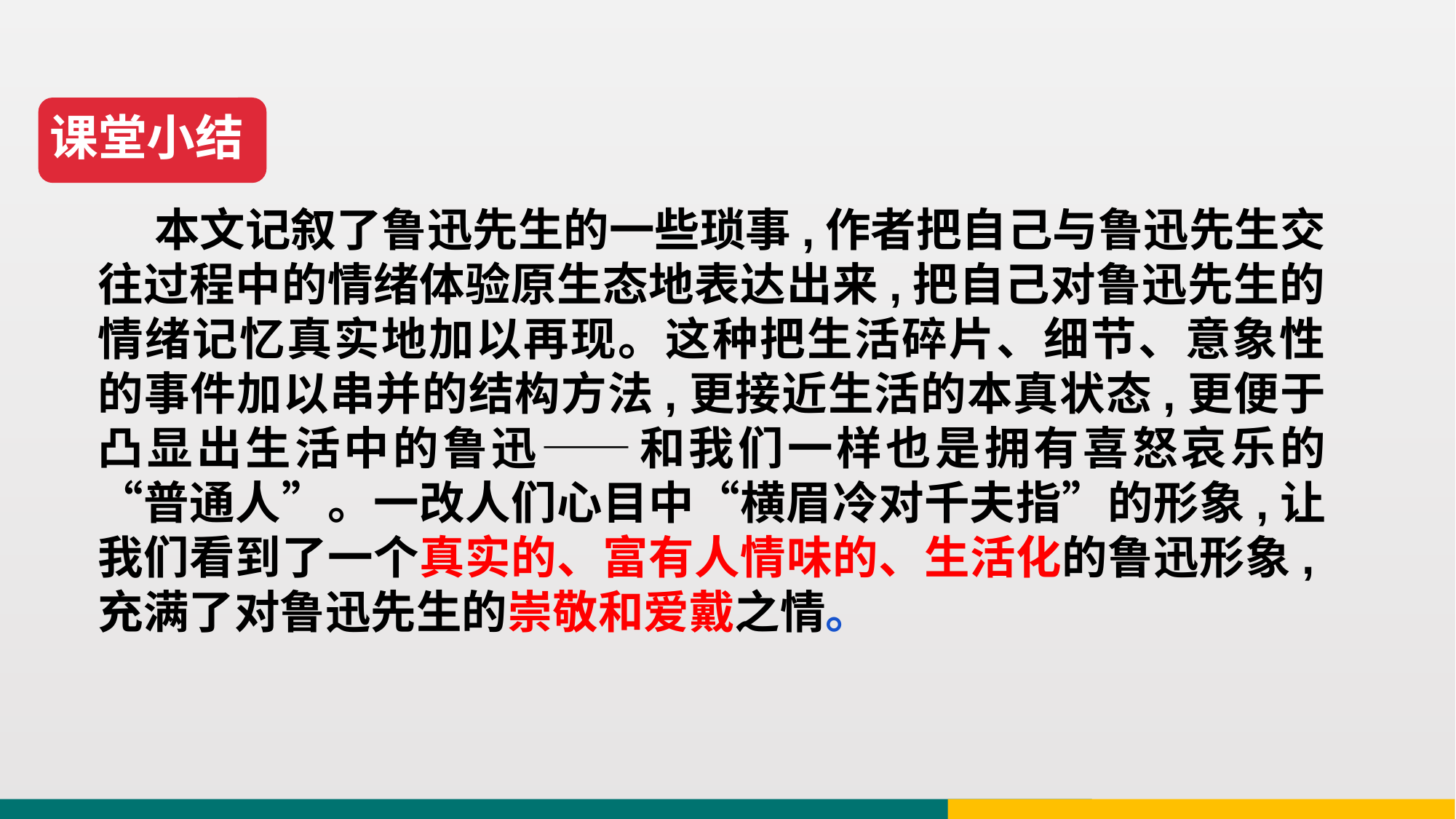

课堂小结
    本文记叙了鲁迅先生的一些琐事,作者把自己与鲁迅先生交往过程中的情绪体验原生态地表达出来,把自己对鲁迅先生的情绪记忆真实地加以再现。这种把生活碎片、细节、意象性的事件加以串并的结构方法,更接近生活的本真状态,更便于凸显出生活中的鲁迅——和我们一样也是拥有喜怒哀乐的“普通人”。一改人们心目中“横眉冷对千夫指”的形象,让我们看到了一个真实的、富有人情味的、生活化的鲁迅形象,充满了对鲁迅先生的崇敬和爱戴之情。